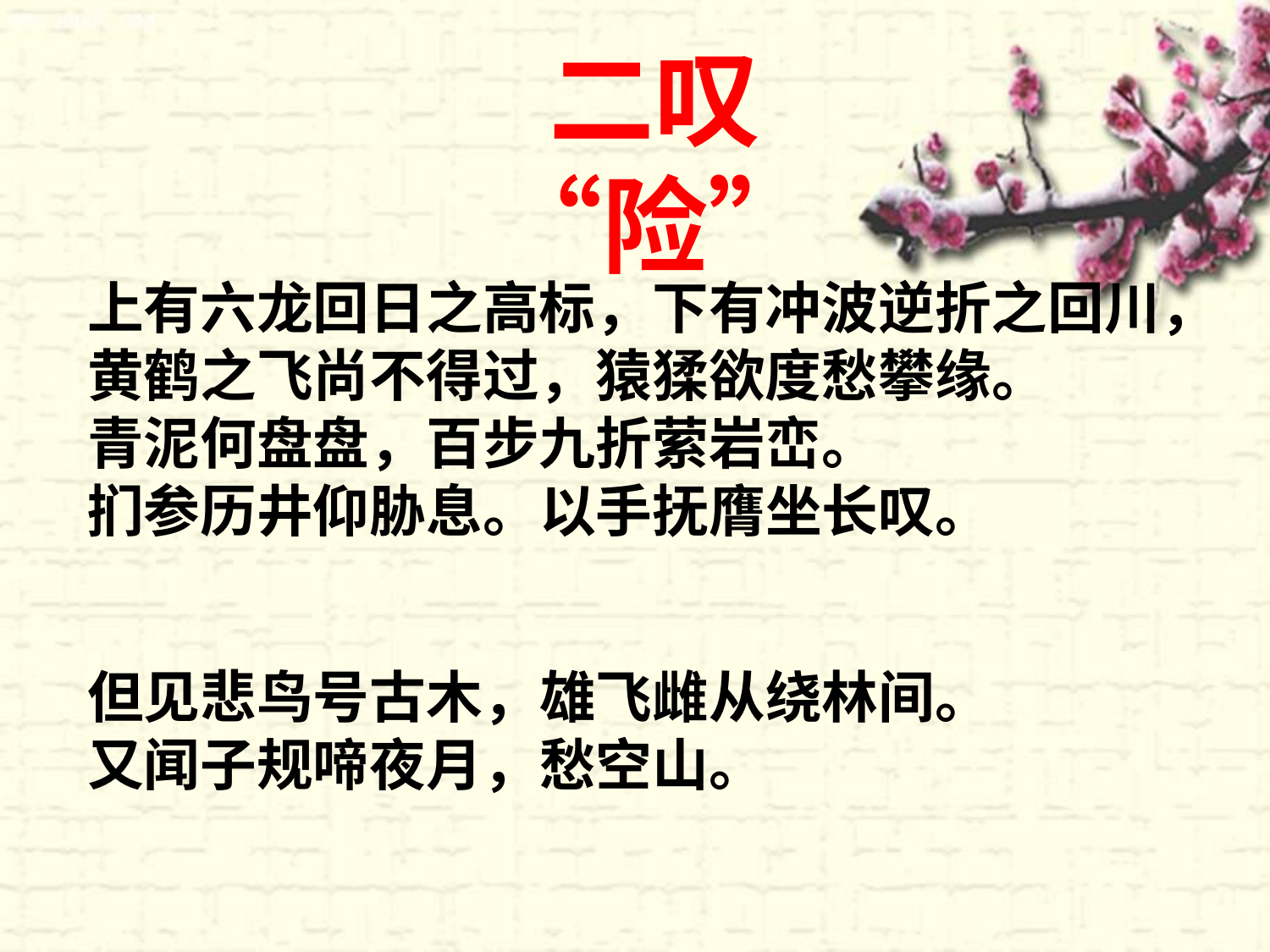

二叹“险”
上有六龙回日之高标，下有冲波逆折之回川，
黄鹤之飞尚不得过，猿猱欲度愁攀缘。
青泥何盘盘，百步九折萦岩峦。
扪参历井仰胁息。以手抚膺坐长叹。

但见悲鸟号古木，雄飞雌从绕林间。
又闻子规啼夜月，愁空山。